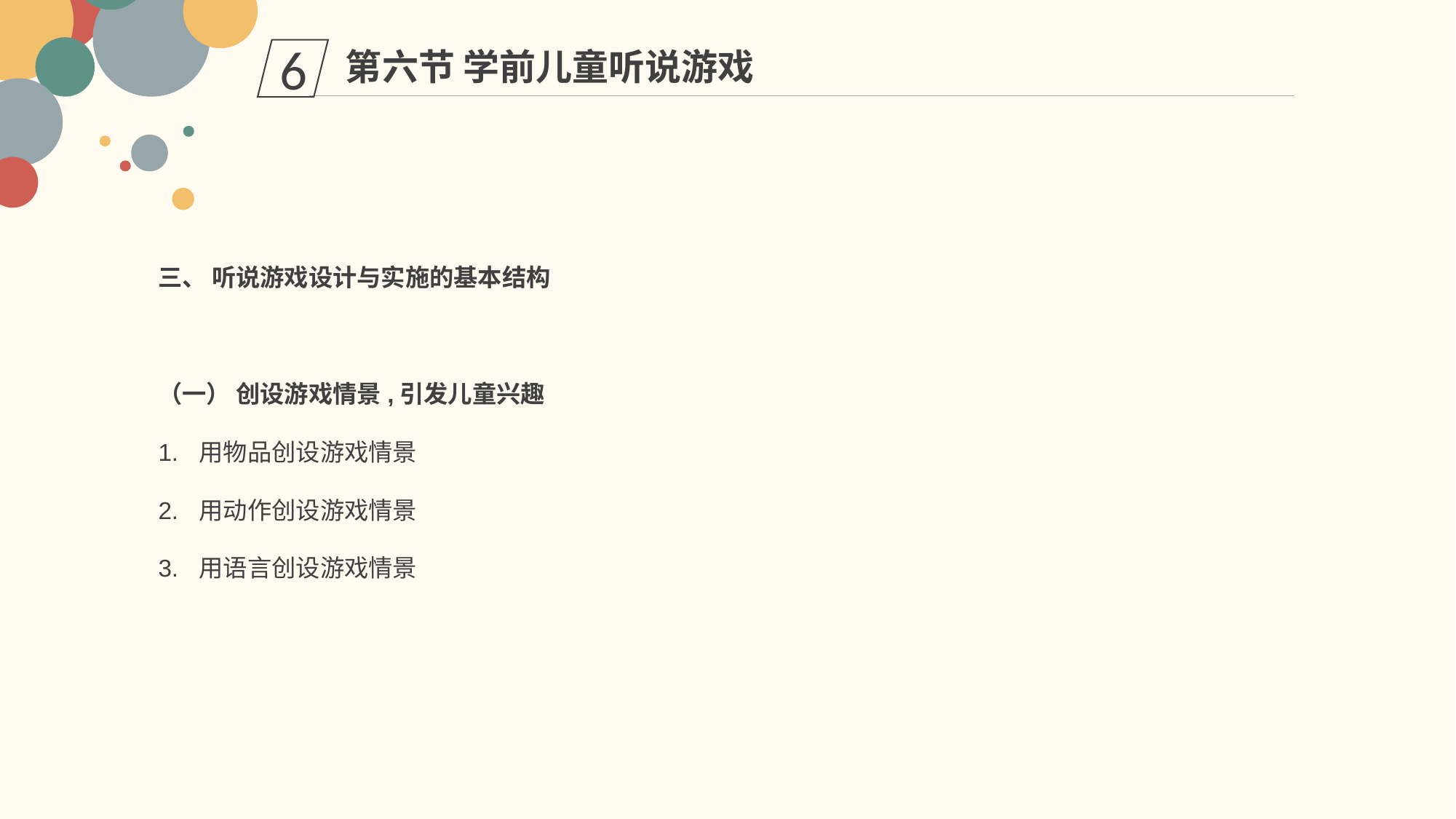

第六节 学前儿童听说游戏
6
三、 听说游戏设计与实施的基本结构

（一） 创设游戏情景,引发儿童兴趣
用物品创设游戏情景
用动作创设游戏情景
用语言创设游戏情景